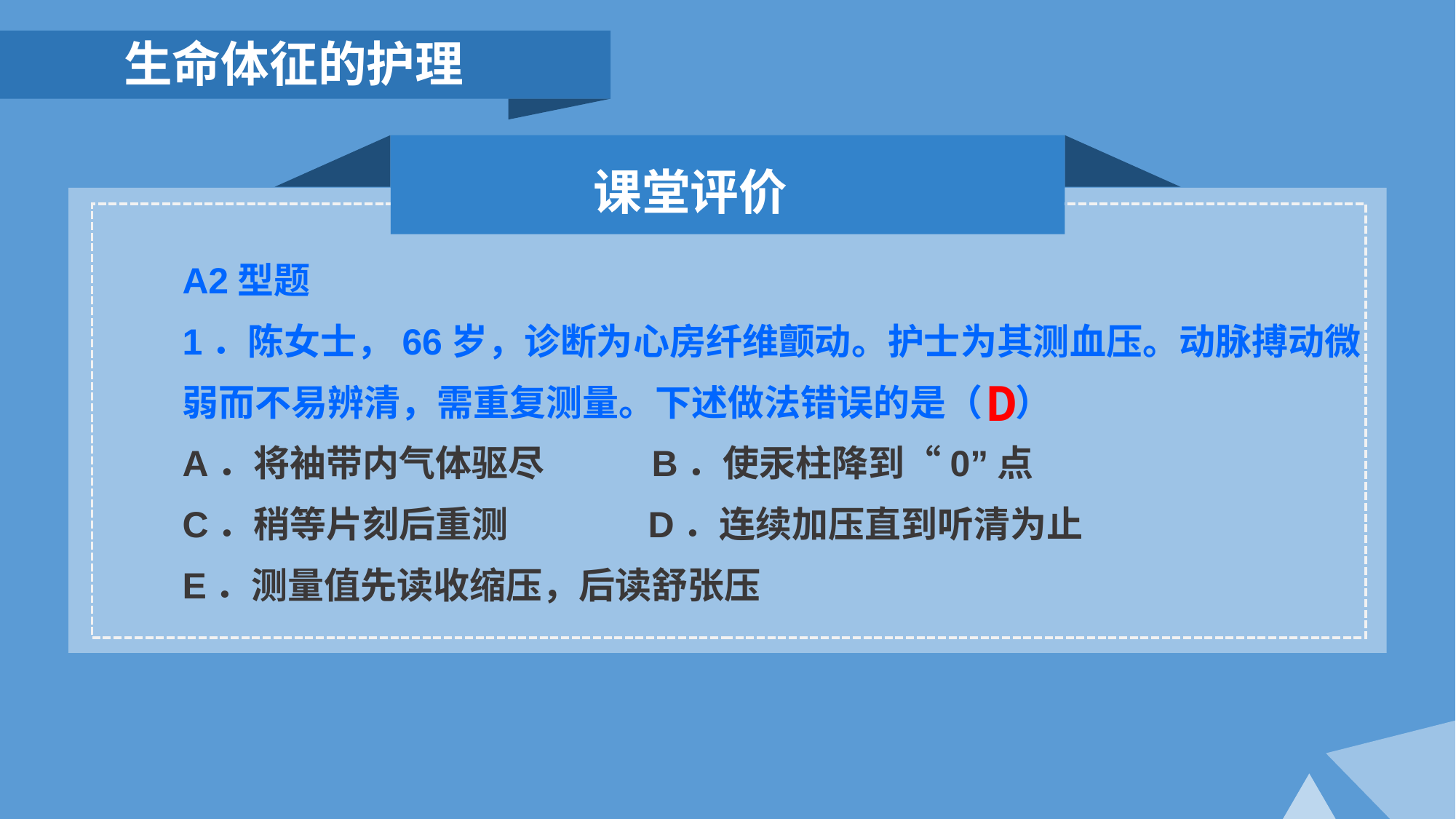

生命体征的护理

课堂评价

A2型题
1．陈女士，66岁，诊断为心房纤维颤动。护士为其测血压。动脉搏动微弱而不易辨清，需重复测量。下述做法错误的是（    ）
A．将袖带内气体驱尽            B．使汞柱降到“0”点
C．稍等片刻后重测                D．连续加压直到听清为止
E．测量值先读收缩压，后读舒张压
D